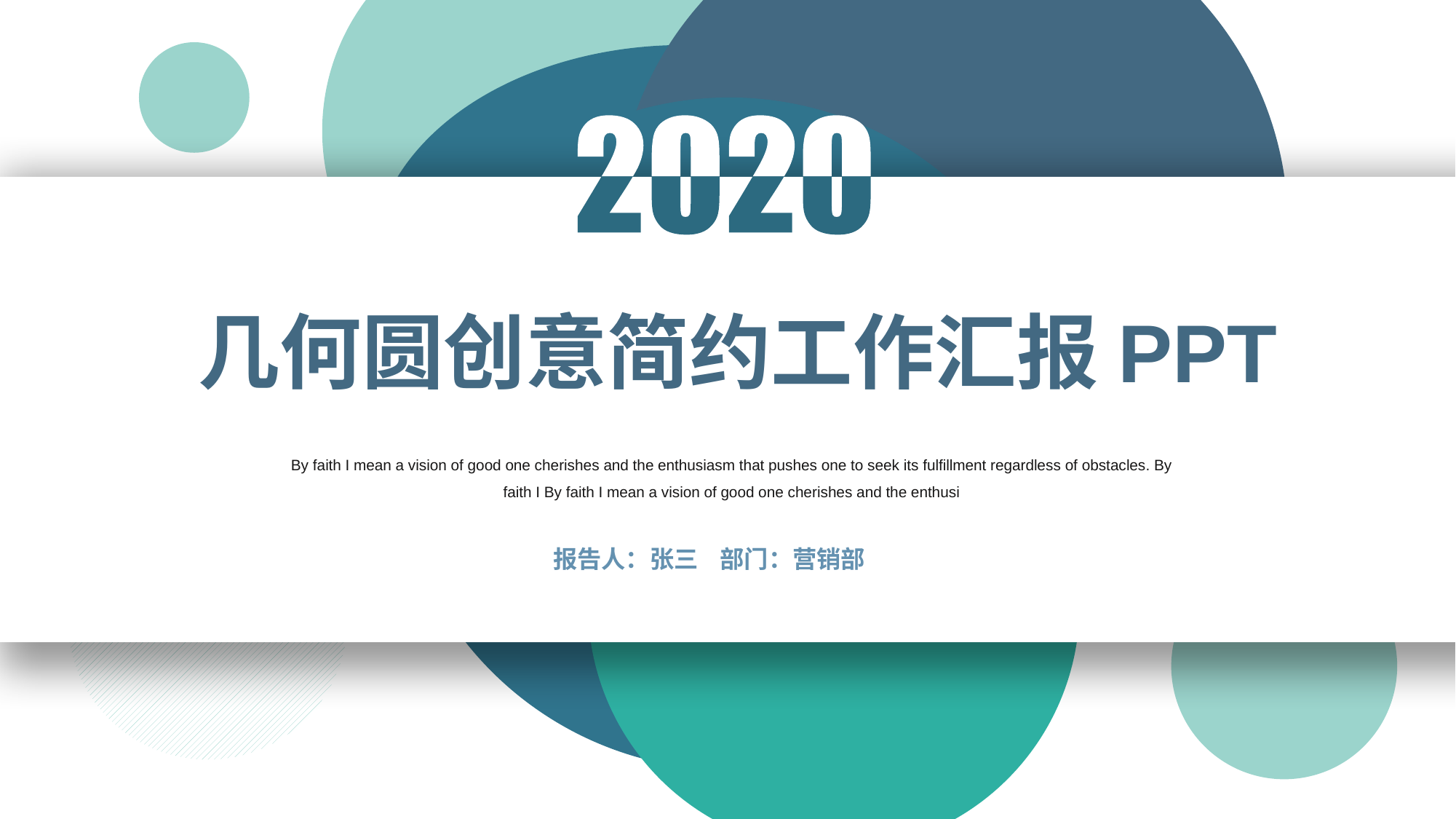

几何圆创意简约工作汇报PPT
By faith I mean a vision of good one cherishes and the enthusiasm that pushes one to seek its fulfillment regardless of obstacles. By faith I By faith I mean a vision of good one cherishes and the enthusi
报告人：张三    部门：营销部